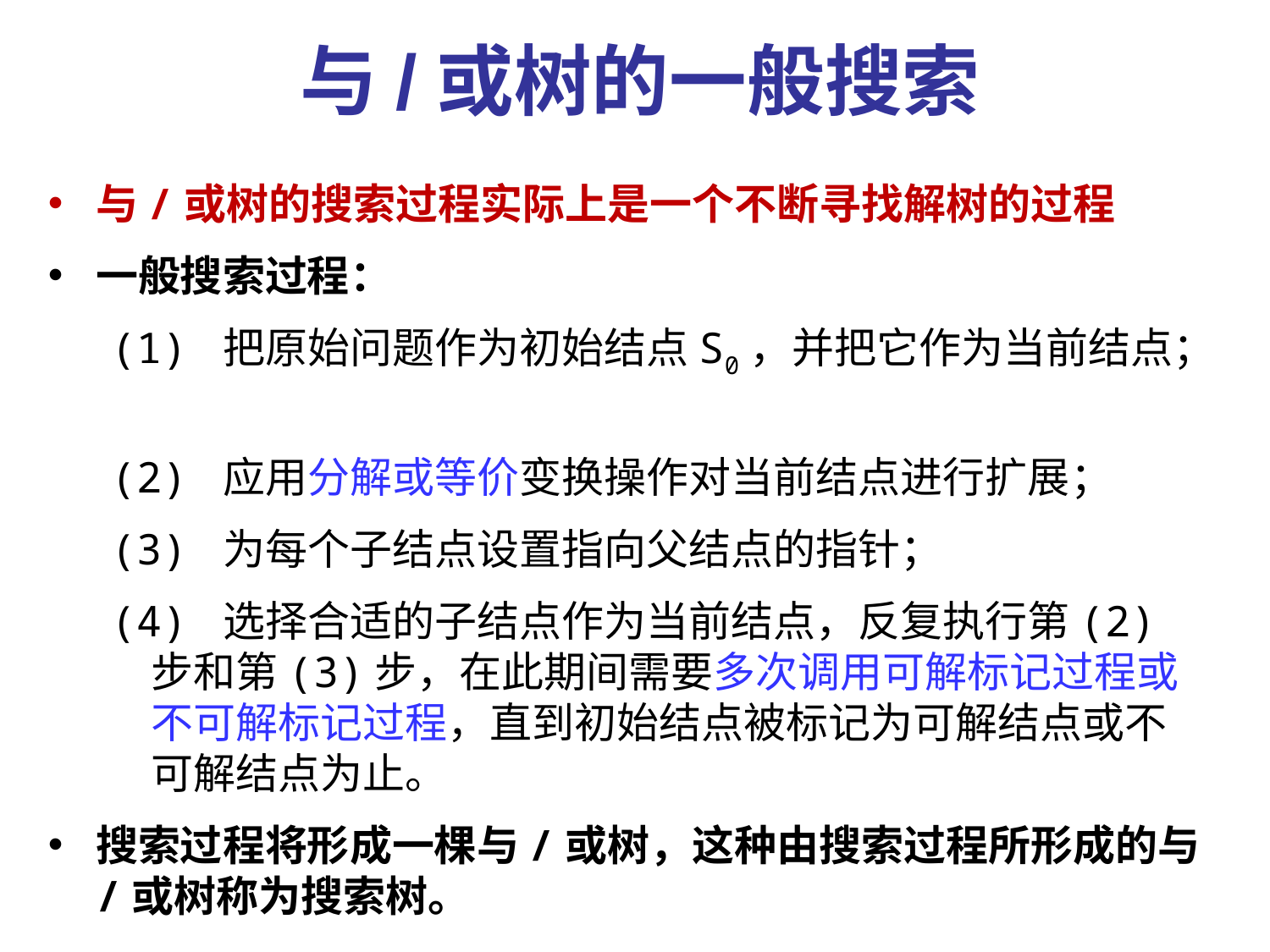

与/或树的一般搜索
与/或树的搜索过程实际上是一个不断寻找解树的过程
一般搜索过程：
(1) 把原始问题作为初始结点S0，并把它作为当前结点；
(2) 应用分解或等价变换操作对当前结点进行扩展；
(3) 为每个子结点设置指向父结点的指针；
(4) 选择合适的子结点作为当前结点，反复执行第(2)步和第(3)步，在此期间需要多次调用可解标记过程或不可解标记过程，直到初始结点被标记为可解结点或不可解结点为止。
搜索过程将形成一棵与/或树，这种由搜索过程所形成的与/或树称为搜索树。